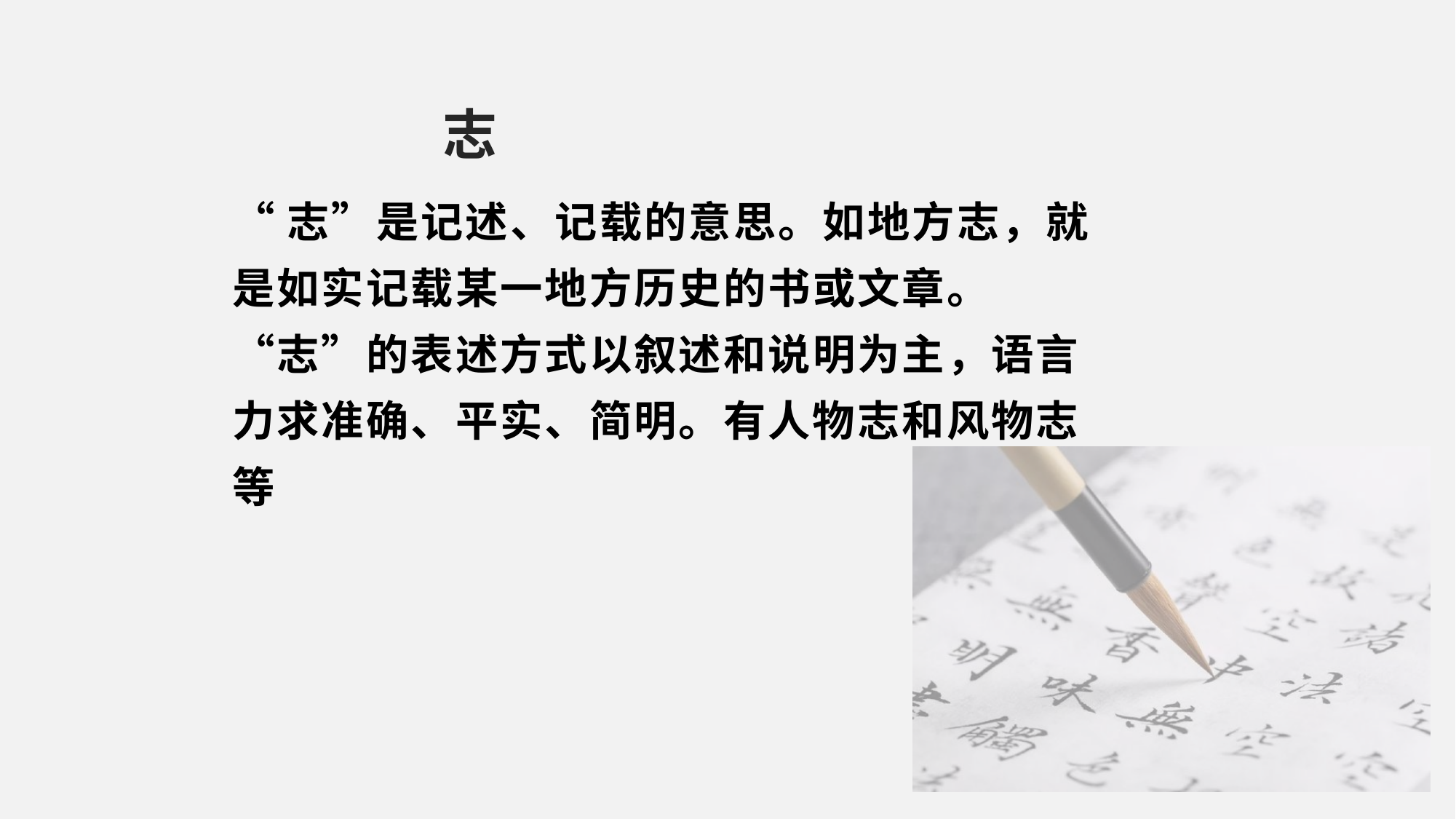

# 志
“志”是记述、记载的意思。如地方志，就是如实记载某一地方历史的书或文章。“志”的表述方式以叙述和说明为主，语言力求准确、平实、简明。有人物志和风物志等